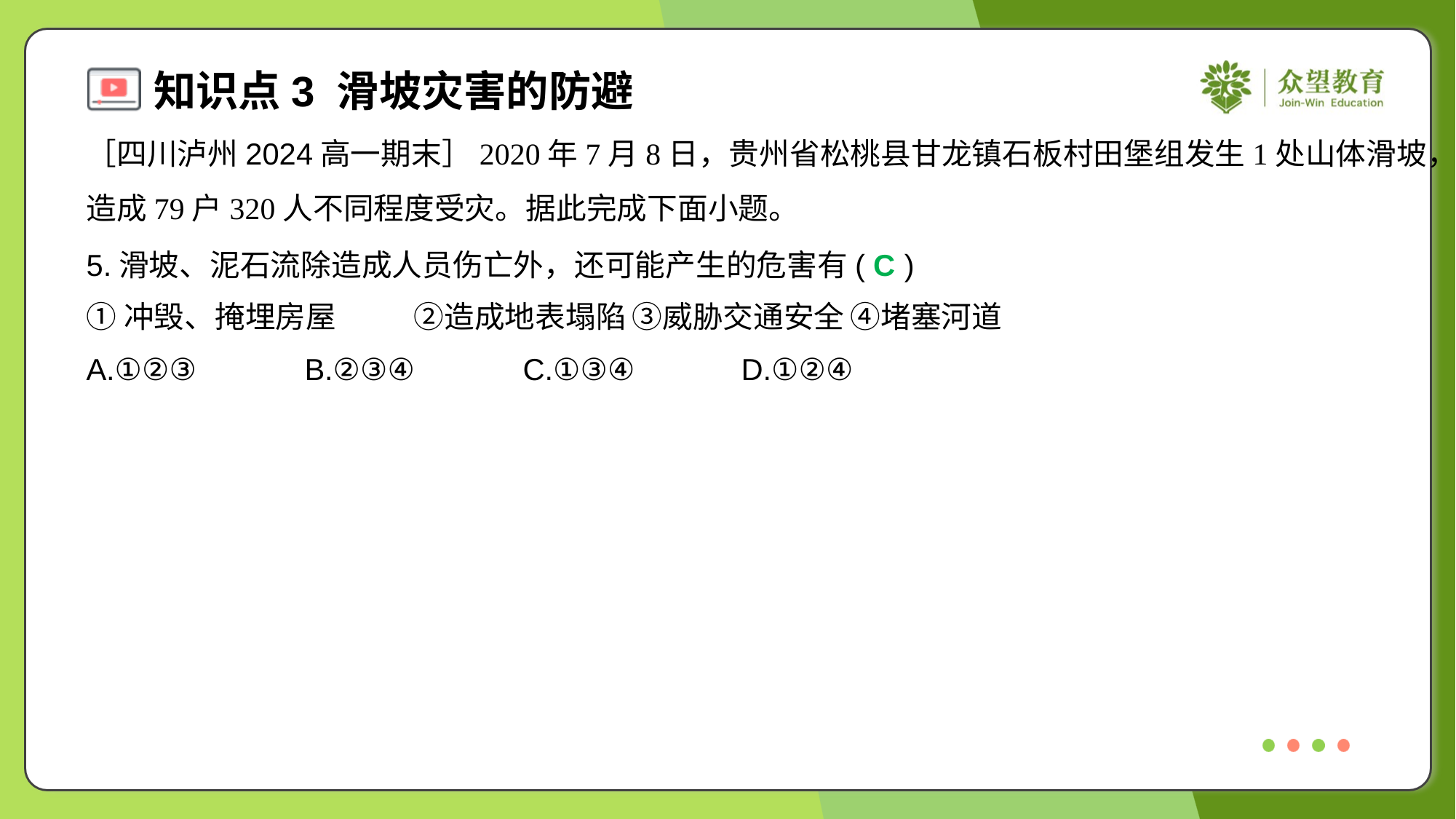

［四川泸州2024高一期末］2020年7月8日，贵州省松桃县甘龙镇石板村田堡组发生1处山体滑坡，
造成79户320人不同程度受灾。据此完成下面小题。
5.滑坡、泥石流除造成人员伤亡外，还可能产生的危害有(     )
C
①冲毁、掩埋房屋	②造成地表塌陷	③威胁交通安全	④堵塞河道
A.①②③	B.②③④	C.①③④	D.①②④